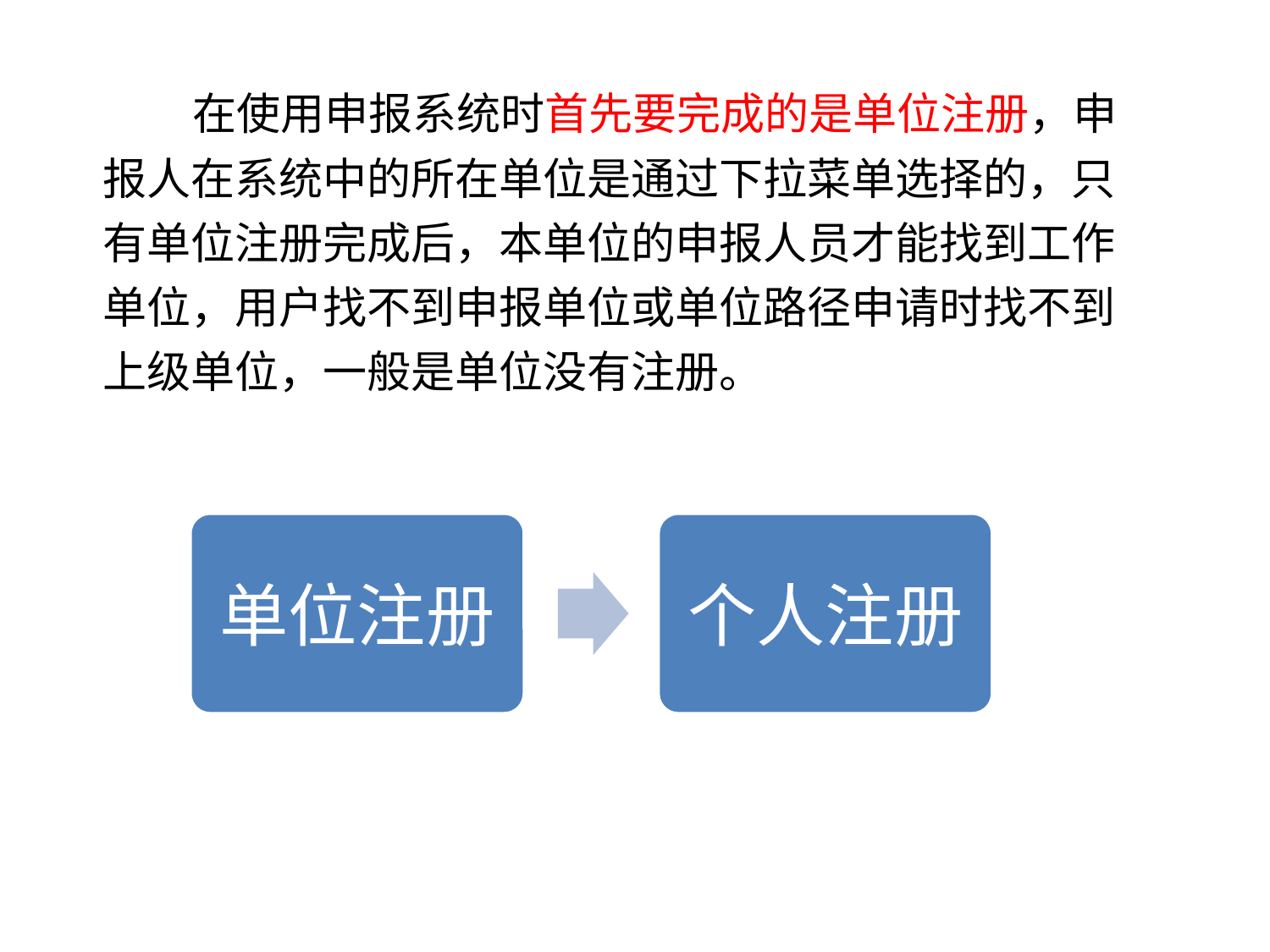

在使用申报系统时首先要完成的是单位注册，申报人在系统中的所在单位是通过下拉菜单选择的，只有单位注册完成后，本单位的申报人员才能找到工作单位，用户找不到申报单位或单位路径申请时找不到上级单位，一般是单位没有注册。
单位注册

个人注册